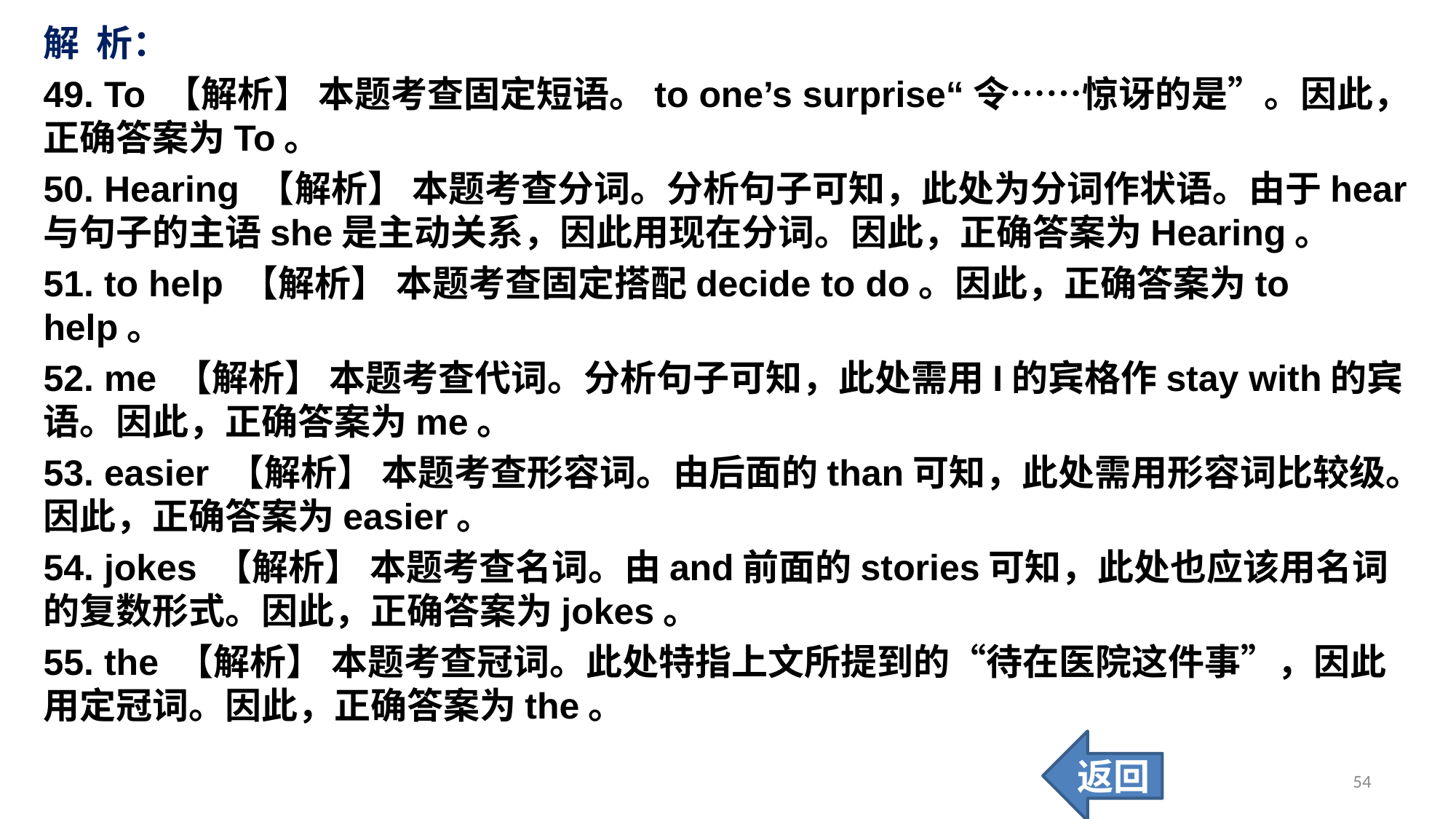

解  析：
49. To 【解析】 本题考查固定短语。to one’s surprise“令……惊讶的是”。因此，正确答案为To。
50. Hearing 【解析】 本题考查分词。分析句子可知，此处为分词作状语。由于hear与句子的主语she是主动关系，因此用现在分词。因此，正确答案为Hearing。
51. to help 【解析】 本题考查固定搭配decide to do。因此，正确答案为to help。
52. me 【解析】 本题考查代词。分析句子可知，此处需用I的宾格作stay with的宾语。因此，正确答案为me。
53. easier 【解析】 本题考查形容词。由后面的than可知，此处需用形容词比较级。因此，正确答案为easier。
54. jokes 【解析】 本题考查名词。由and前面的stories可知，此处也应该用名词的复数形式。因此，正确答案为jokes。
55. the 【解析】 本题考查冠词。此处特指上文所提到的“待在医院这件事”，因此用定冠词。因此，正确答案为the。
返回
54